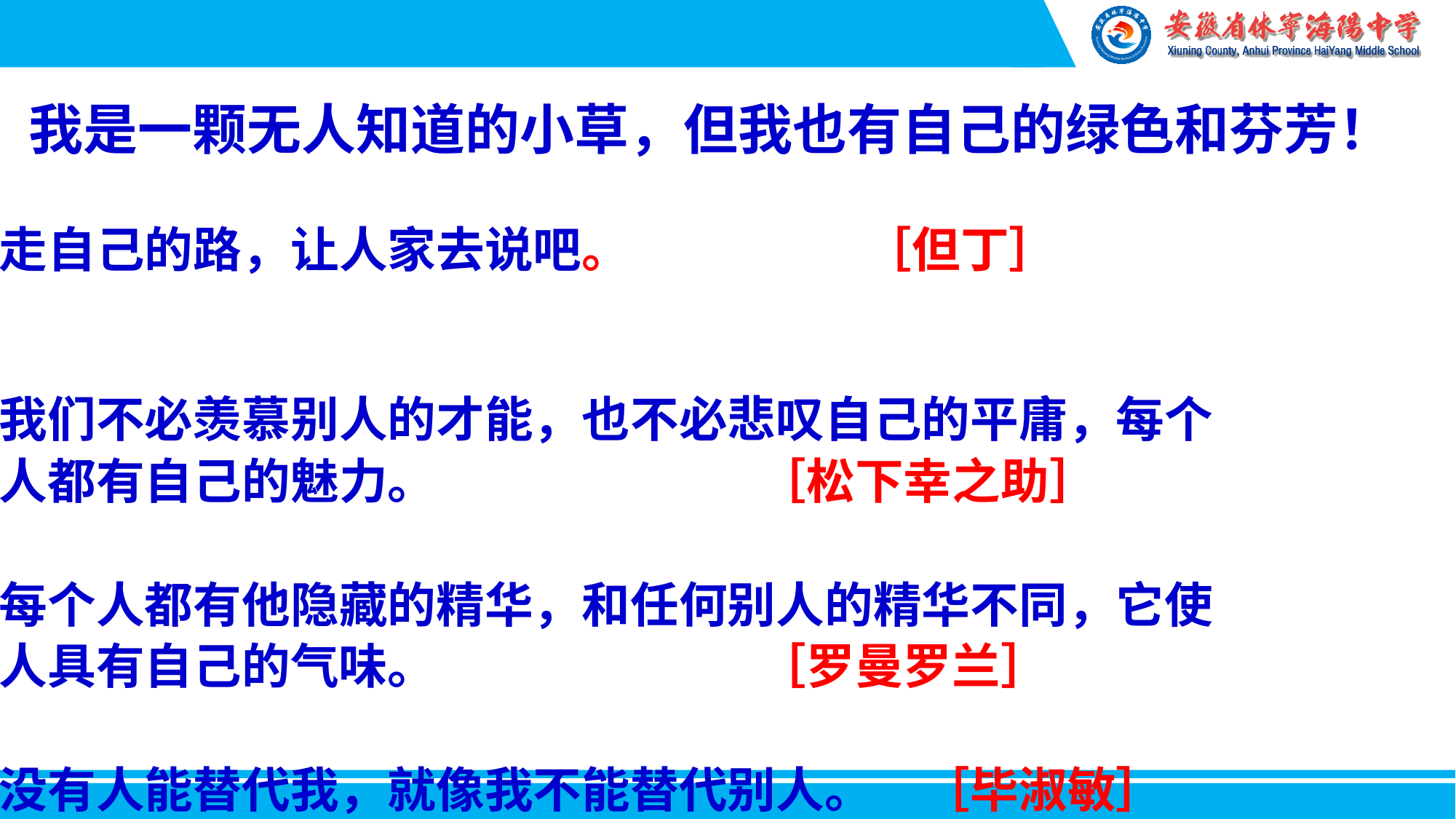

# 我是一颗无人知道的小草，但我也有自己的绿色和芬芳！

走自己的路，让人家去说吧。                     ［但丁］

我们不必羡慕别人的才能，也不必悲叹自己的平庸，每个
人都有自己的魅力。                             ［松下幸之助］

每个人都有他隐藏的精华，和任何别人的精华不同，它使
人具有自己的气味。                             ［罗曼罗兰］

没有人能替代我，就像我不能替代别人。　［毕淑敏］